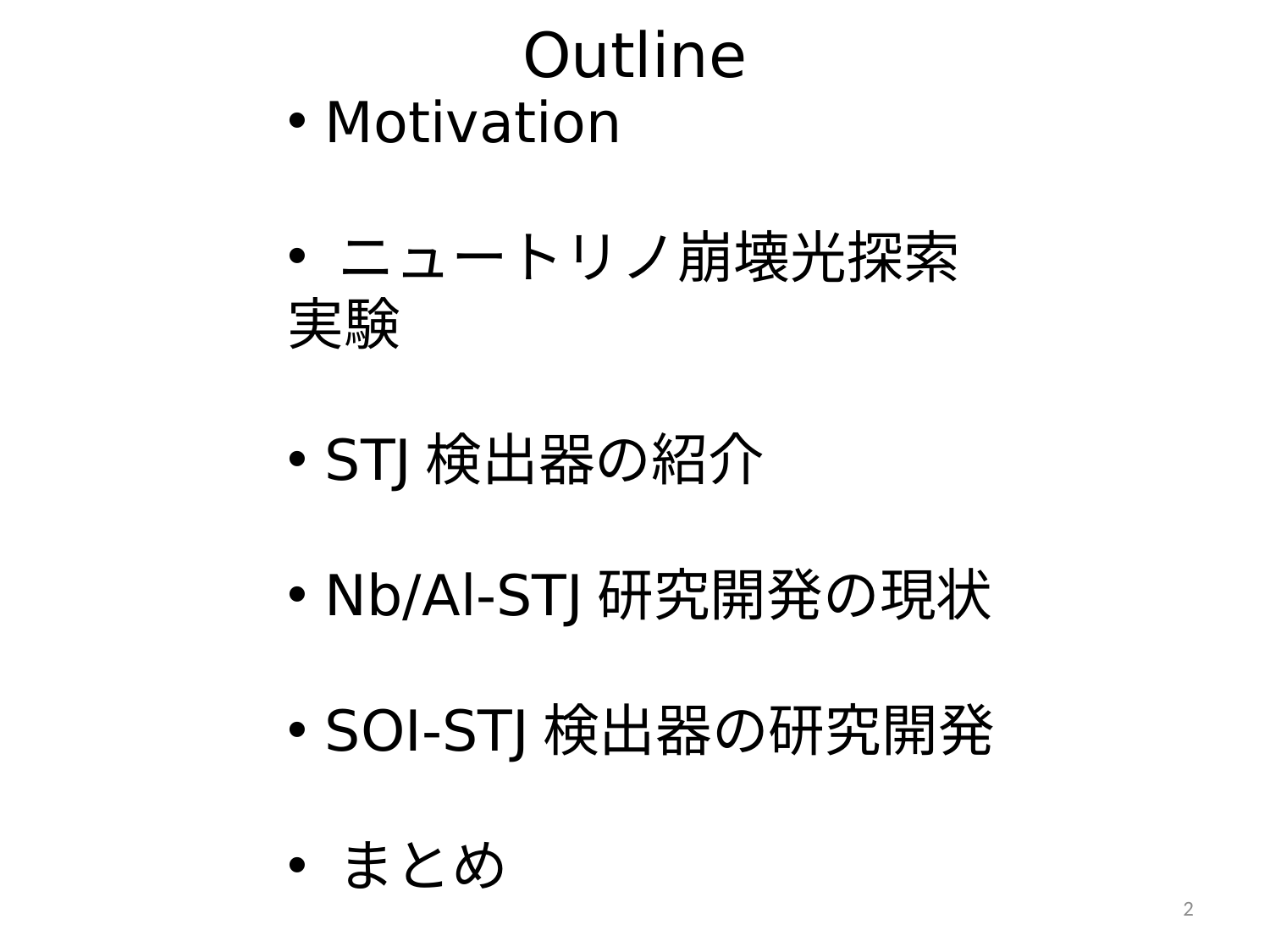

# Outline
 Motivation

 ニュートリノ崩壊光探索実験

 STJ検出器の紹介

 Nb/Al-STJ研究開発の現状

 SOI-STJ検出器の研究開発

 まとめ
2